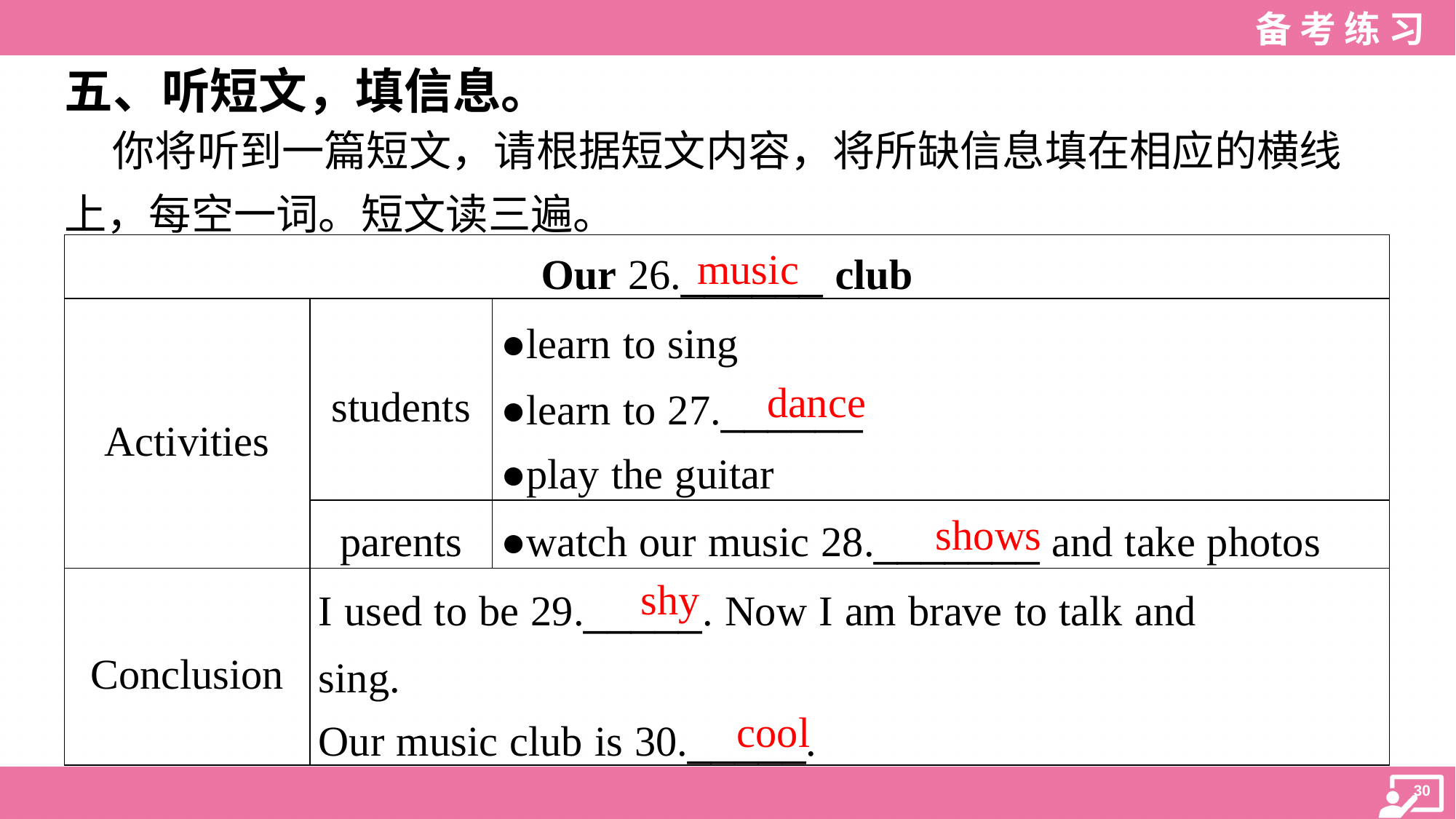

五、听短文，填信息。
    你将听到一篇短文，请根据短文内容，将所缺信息填在相应的横线
上，每空一词。短文读三遍。
music
| Our 26.\_\_\_\_\_\_ club |  |  |
| --- | --- | --- |
| Activities | students | ●learn to sing ●learn to 27.\_\_\_\_\_\_ ●play the guitar |
|  | parents | ●watch our music 28.\_\_\_\_\_\_\_ and take photos |
| Conclusion | I used to be 29.\_\_\_\_\_. Now I am brave to talk and sing. Our music club is 30.\_\_\_\_\_. |  |
dance
shows
shy
cool